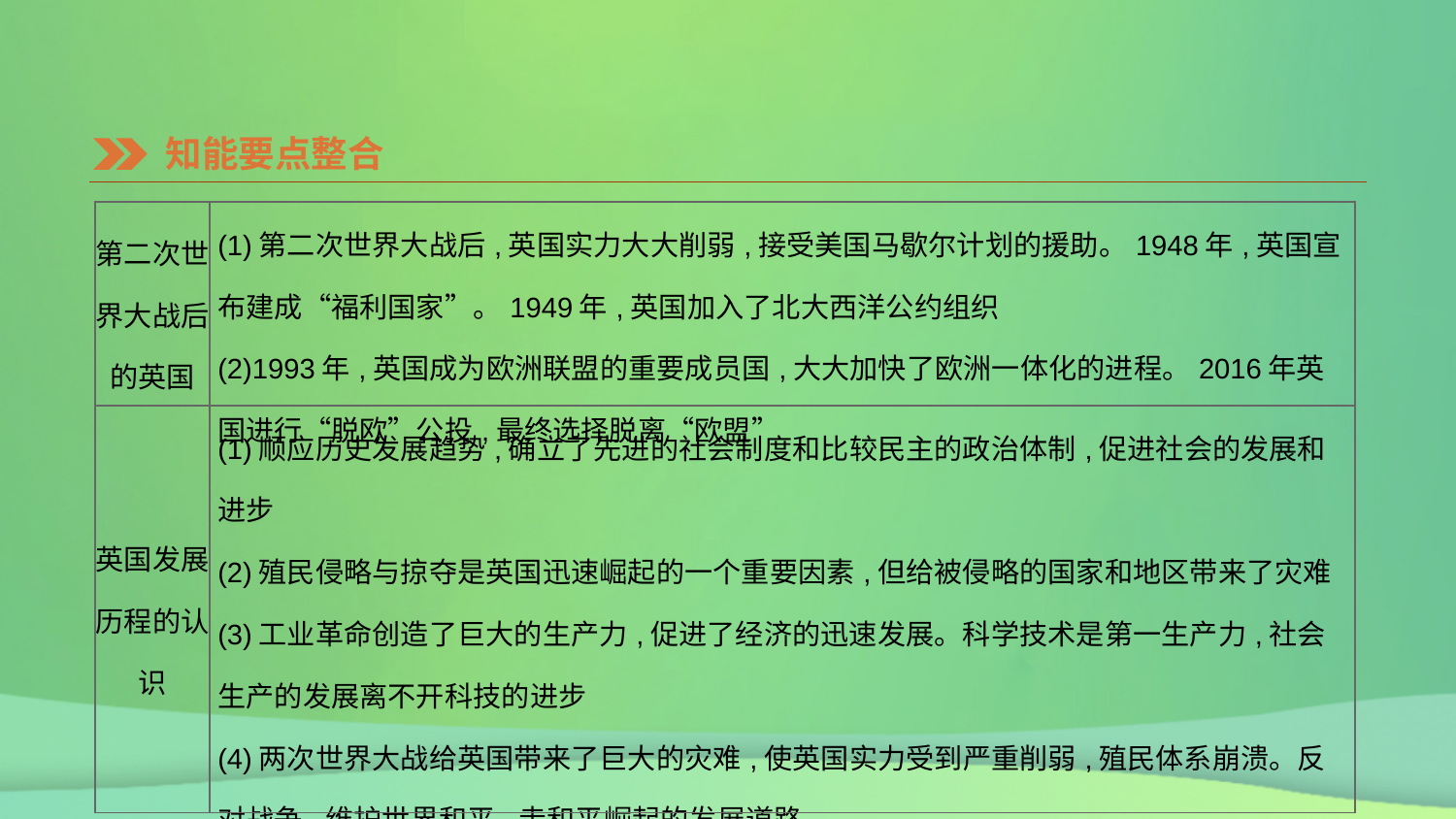

知能要点整合

| 第二次世界大战后的英国 | (1)第二次世界大战后,英国实力大大削弱,接受美国马歇尔计划的援助。1948年,英国宣布建成“福利国家”。1949年,英国加入了北大西洋公约组织 (2)1993年,英国成为欧洲联盟的重要成员国,大大加快了欧洲一体化的进程。2016年英国进行“脱欧”公投,最终选择脱离“欧盟” |
| --- | --- |
| 英国发展 历程的认识 | (1)顺应历史发展趋势,确立了先进的社会制度和比较民主的政治体制,促进社会的发展和进步 (2)殖民侵略与掠夺是英国迅速崛起的一个重要因素,但给被侵略的国家和地区带来了灾难 (3)工业革命创造了巨大的生产力,促进了经济的迅速发展。科学技术是第一生产力,社会生产的发展离不开科技的进步 (4)两次世界大战给英国带来了巨大的灾难,使英国实力受到严重削弱,殖民体系崩溃。反对战争,维护世界和平,走和平崛起的发展道路 (5)加强国际间的合作,共同应对人类的挑战 |